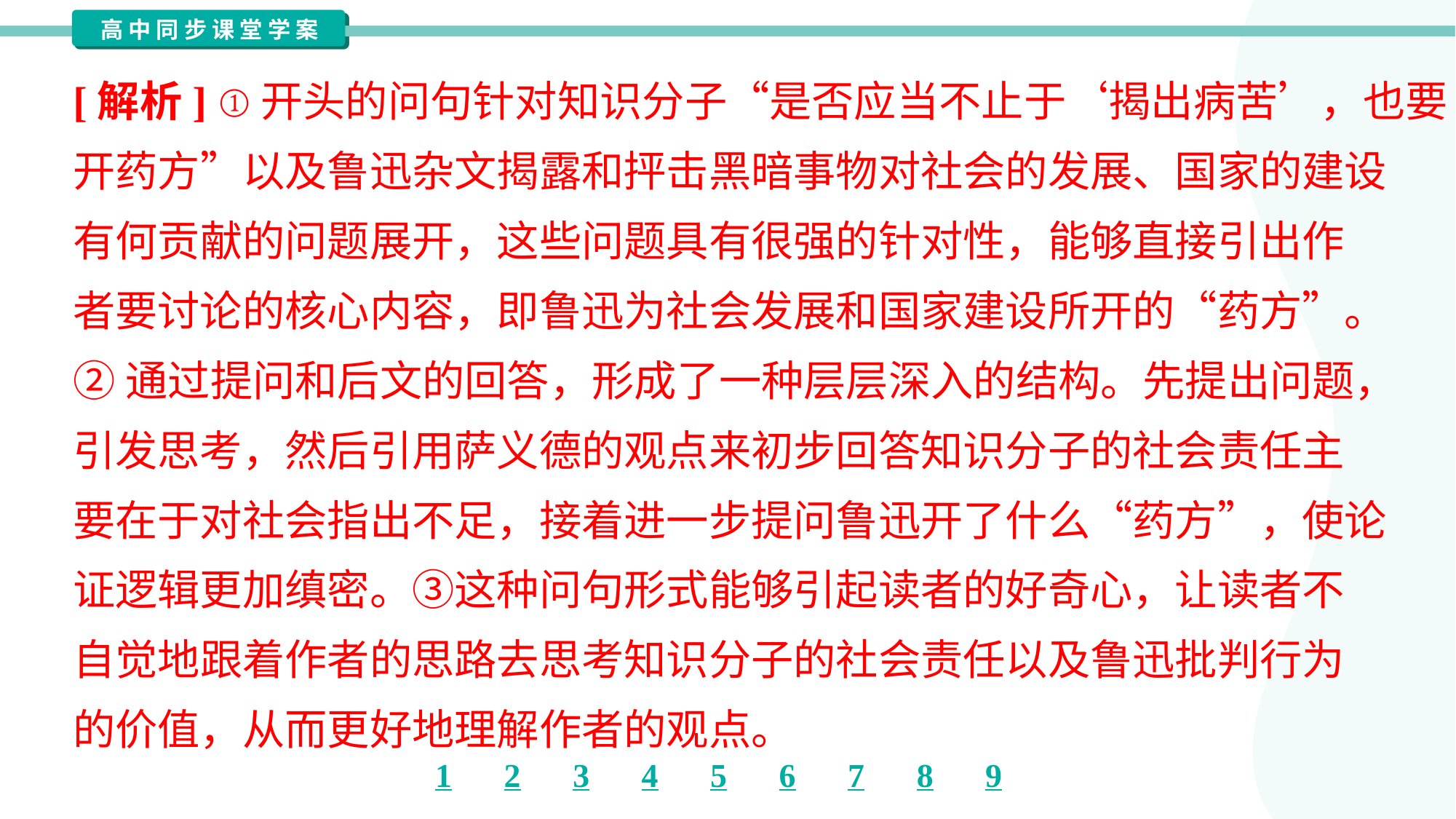

[解析] ①开头的问句针对知识分子“是否应当不止于‘揭出病苦’，也要
开药方”以及鲁迅杂文揭露和抨击黑暗事物对社会的发展、国家的建设
有何贡献的问题展开，这些问题具有很强的针对性，能够直接引出作
者要讨论的核心内容，即鲁迅为社会发展和国家建设所开的“药方”。
②通过提问和后文的回答，形成了一种层层深入的结构。先提出问题，
引发思考，然后引用萨义德的观点来初步回答知识分子的社会责任主
要在于对社会指出不足，接着进一步提问鲁迅开了什么“药方”，使论
证逻辑更加缜密。③这种问句形式能够引起读者的好奇心，让读者不
自觉地跟着作者的思路去思考知识分子的社会责任以及鲁迅批判行为
的价值，从而更好地理解作者的观点。